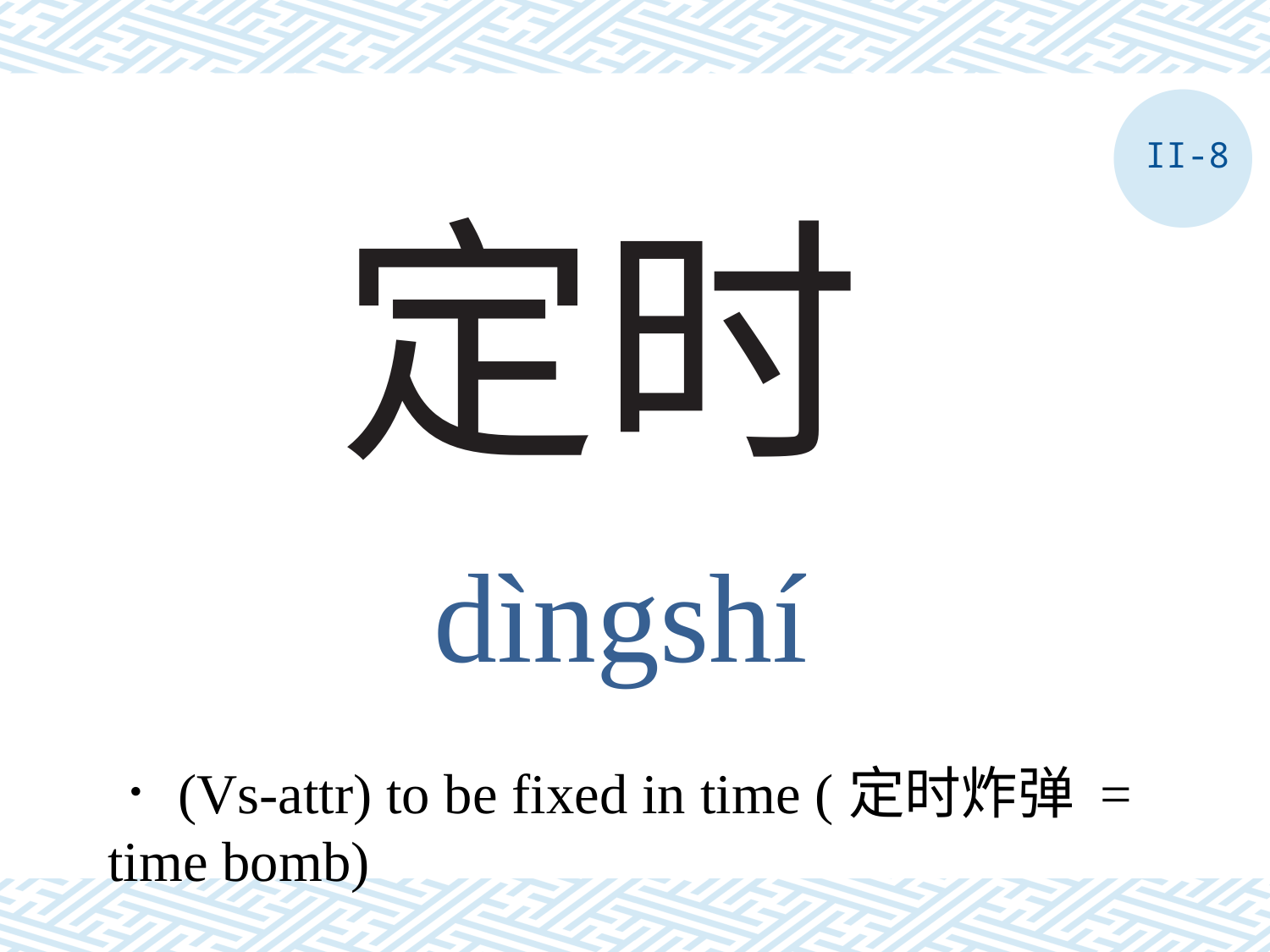

II-8

# 定时
dìngshí
．(Vs-attr) to be fixed in time (定时炸弹 = time bomb)